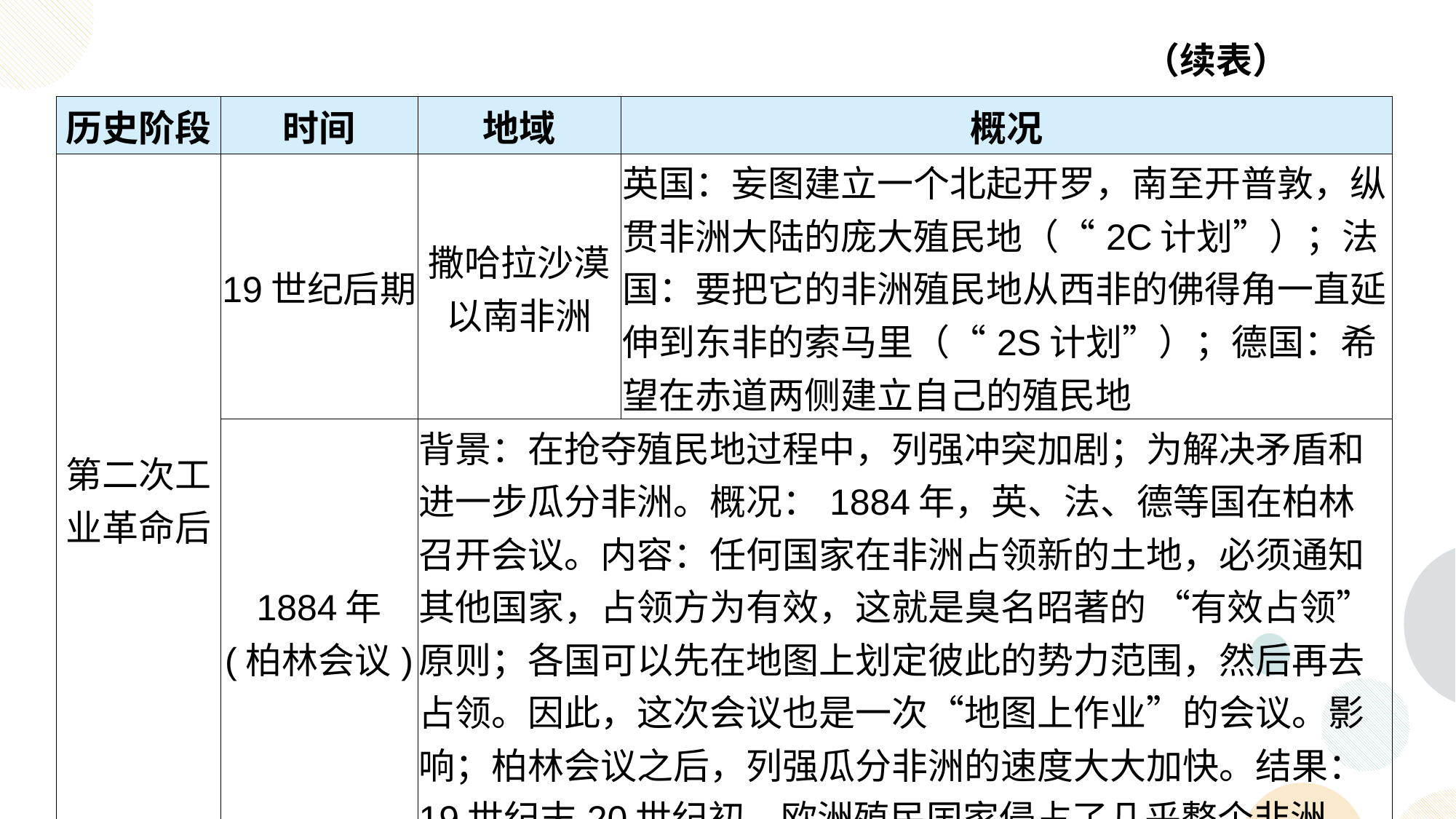

（续表）
| 历史阶段 | 时间 | 地域 | 概况 |
| --- | --- | --- | --- |
| 第二次工业革命后 | 19世纪后期 | 撒哈拉沙漠以南非洲 | 英国：妄图建立一个北起开罗，南至开普敦，纵贯非洲大陆的庞大殖民地（“2C计划”）；法国：要把它的非洲殖民地从西非的佛得角一直延伸到东非的索马里（“2S计划”）；德国：希望在赤道两侧建立自己的殖民地 |
|  | 1884年 (柏林会议) | 背景：在抢夺殖民地过程中，列强冲突加剧；为解决矛盾和进一步瓜分非洲。概况：1884年，英、法、德等国在柏林召开会议。内容：任何国家在非洲占领新的土地，必须通知其他国家，占领方为有效，这就是臭名昭著的 “有效占领”原则；各国可以先在地图上划定彼此的势力范围，然后再去占领。因此，这次会议也是一次“地图上作业”的会议。影响；柏林会议之后，列强瓜分非洲的速度大大加快。结果：19世纪末20世纪初，欧洲殖民国家侵占了几乎整个非洲 |  |